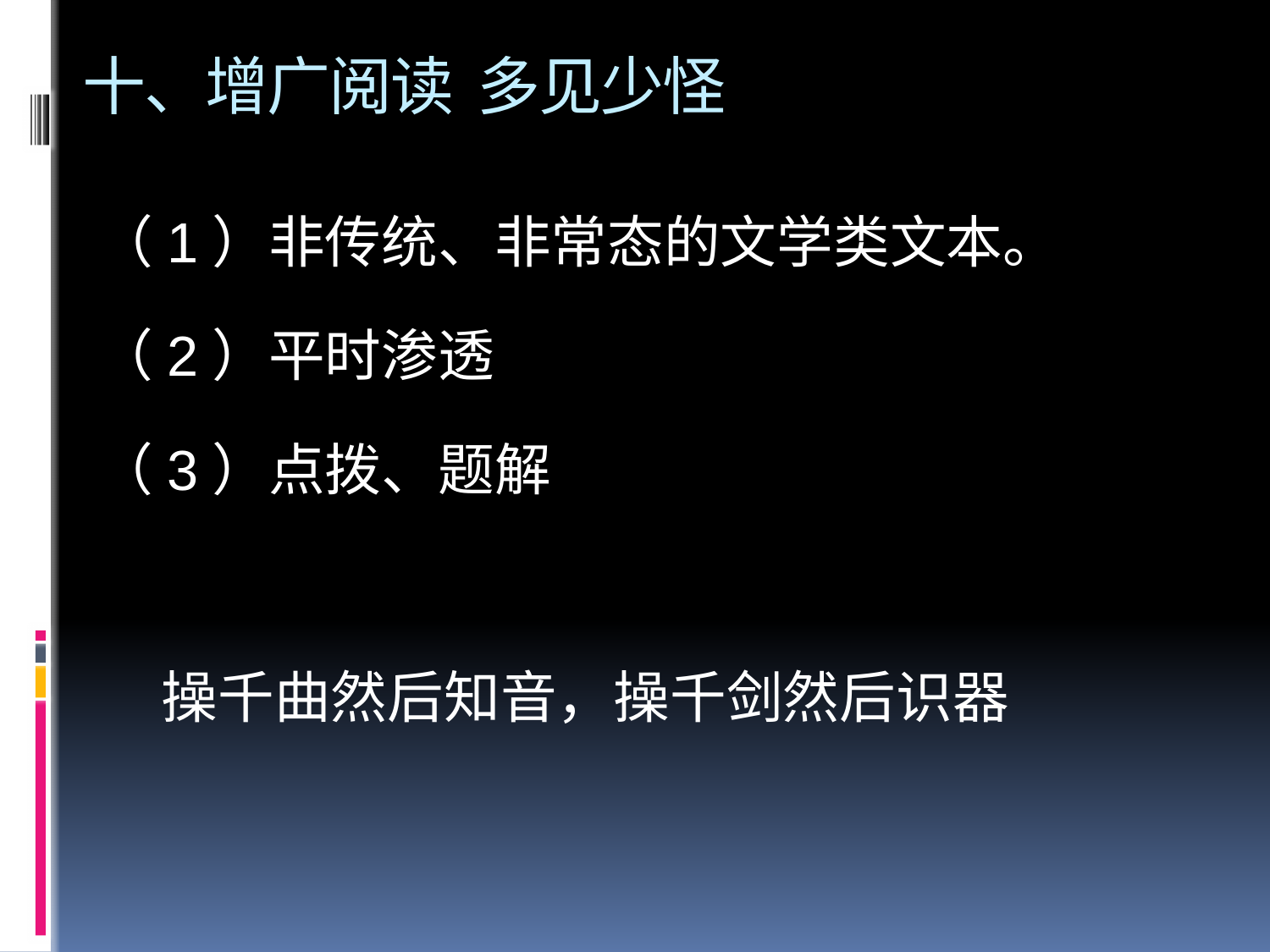

# 十、增广阅读  多见少怪
（1）非传统、非常态的文学类文本。
（2）平时渗透
（3）点拨、题解

    操千曲然后知音，操千剑然后识器